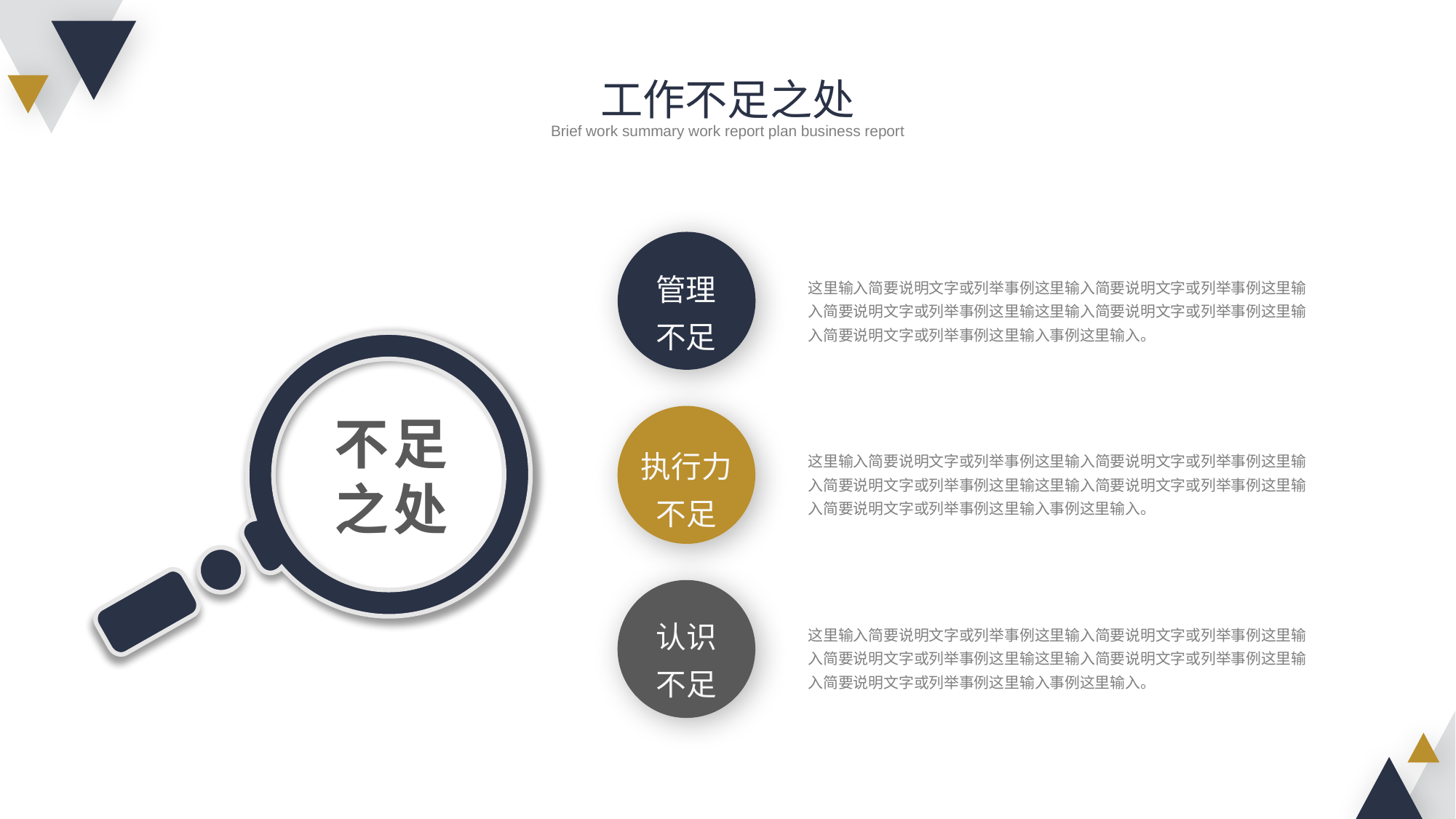

工作不足之处
Brief work summary work report plan business report

管理
不足
这里输入简要说明文字或列举事例这里输入简要说明文字或列举事例这里输入简要说明文字或列举事例这里输这里输入简要说明文字或列举事例这里输入简要说明文字或列举事例这里输入事例这里输入。

不足
之处

执行力
不足
这里输入简要说明文字或列举事例这里输入简要说明文字或列举事例这里输入简要说明文字或列举事例这里输这里输入简要说明文字或列举事例这里输入简要说明文字或列举事例这里输入事例这里输入。

认识
不足
这里输入简要说明文字或列举事例这里输入简要说明文字或列举事例这里输入简要说明文字或列举事例这里输这里输入简要说明文字或列举事例这里输入简要说明文字或列举事例这里输入事例这里输入。